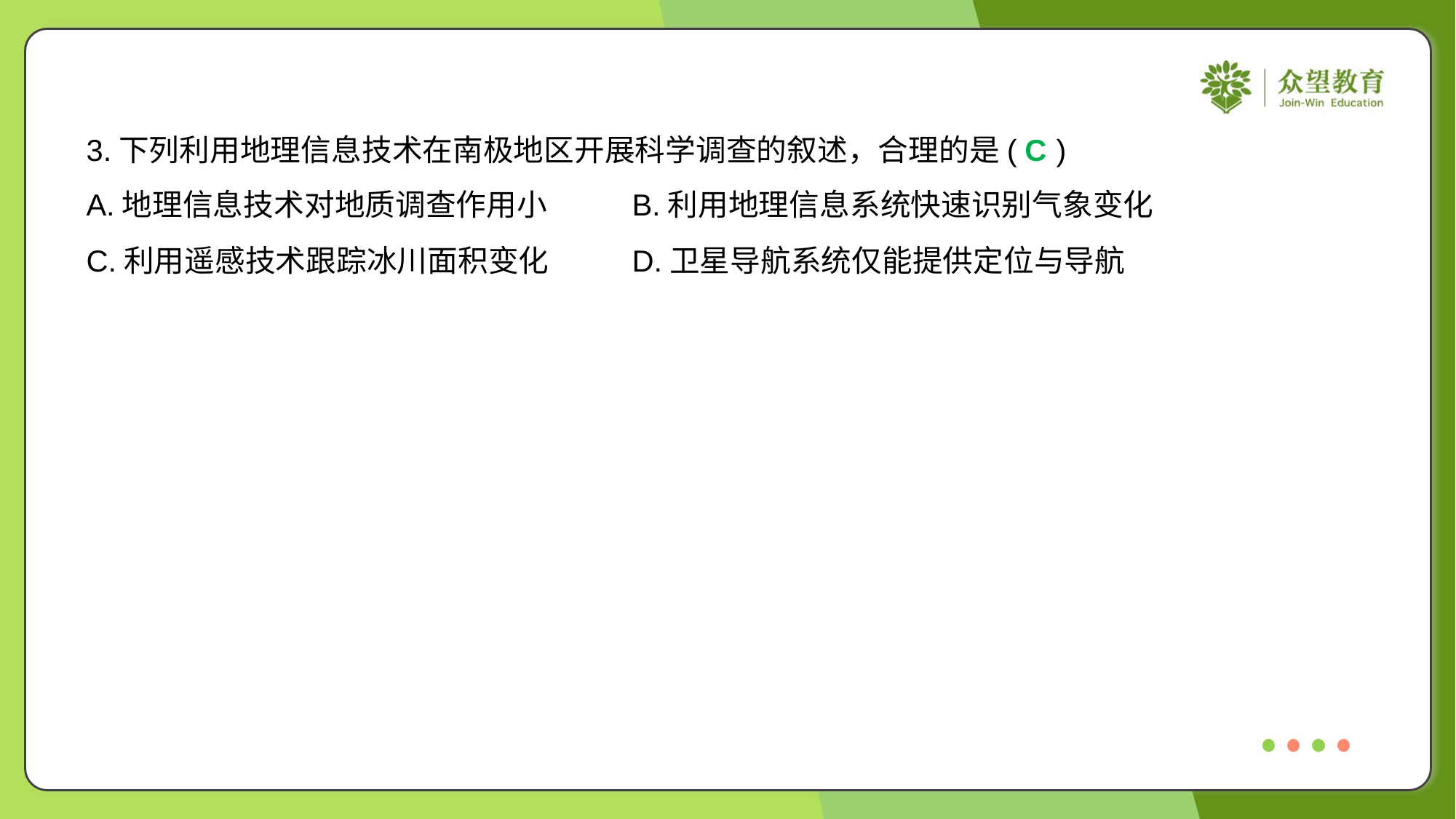

3.下列利用地理信息技术在南极地区开展科学调查的叙述，合理的是(     )
C
A.地理信息技术对地质调查作用小	B.利用地理信息系统快速识别气象变化
C.利用遥感技术跟踪冰川面积变化	D.卫星导航系统仅能提供定位与导航